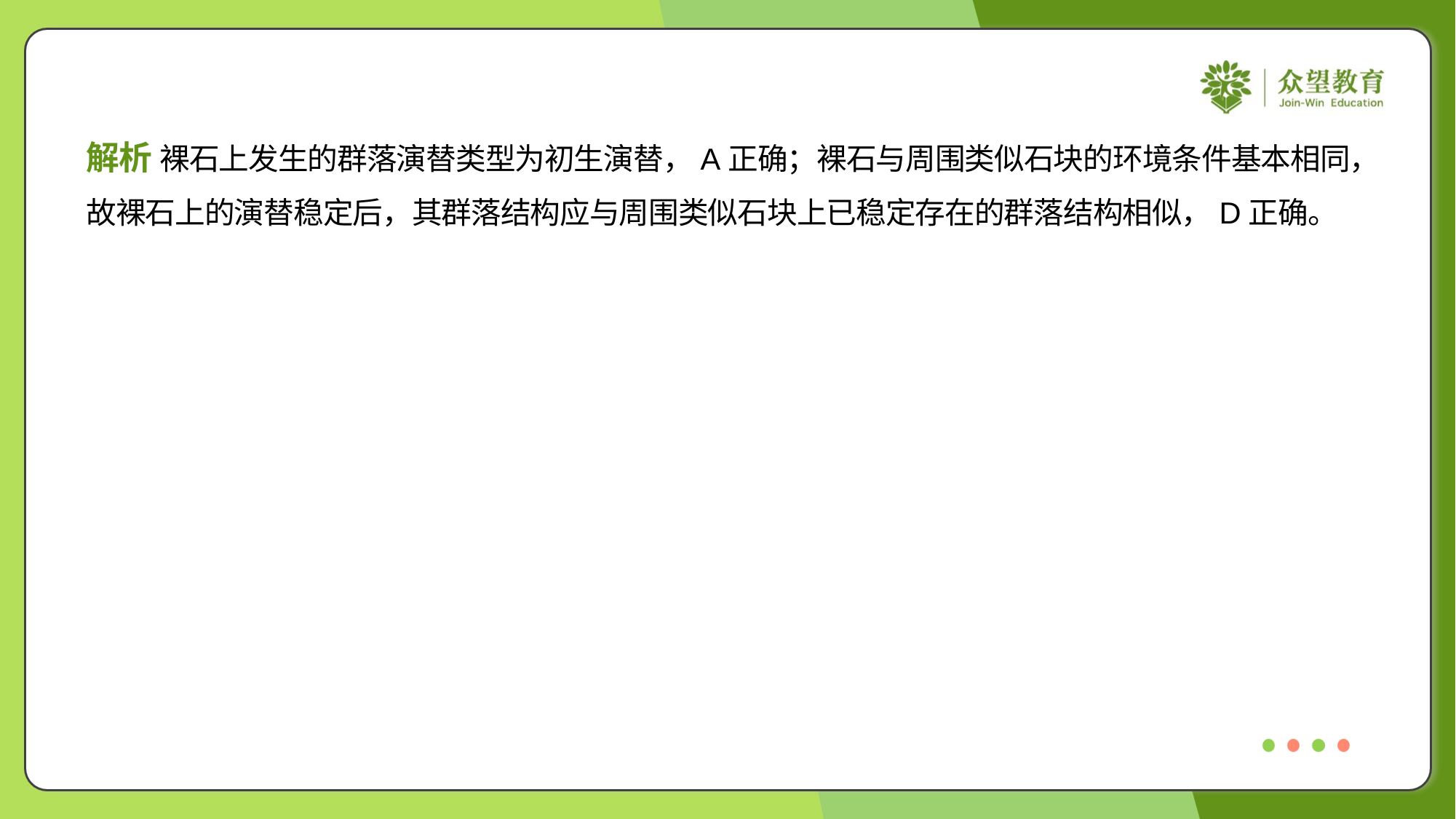

解析 裸石上发生的群落演替类型为初生演替，A正确；裸石与周围类似石块的环境条件基本相同，
故裸石上的演替稳定后，其群落结构应与周围类似石块上已稳定存在的群落结构相似，D正确。